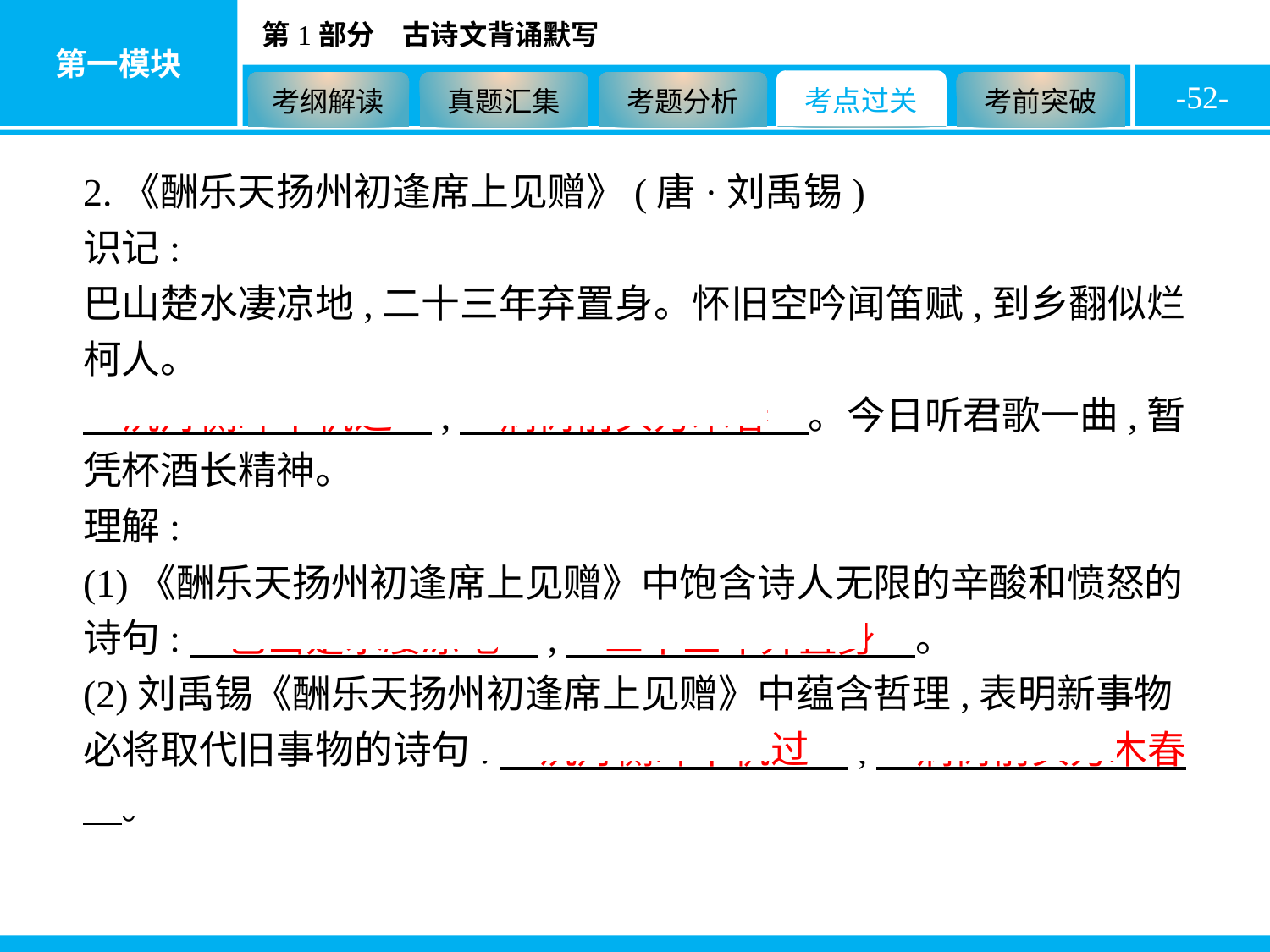

-52-
2.《酬乐天扬州初逢席上见赠》(唐·刘禹锡)
识记:
巴山楚水凄凉地,二十三年弃置身。怀旧空吟闻笛赋,到乡翻似烂柯人。
　沉舟侧畔千帆过　,　病树前头万木春　。今日听君歌一曲,暂凭杯酒长精神。
理解:
(1)《酬乐天扬州初逢席上见赠》中饱含诗人无限的辛酸和愤怒的诗句:　巴山楚水凄凉地　,　二十三年弃置身　。
(2)刘禹锡《酬乐天扬州初逢席上见赠》中蕴含哲理,表明新事物必将取代旧事物的诗句:　沉舟侧畔千帆过　,　病树前头万木春　。